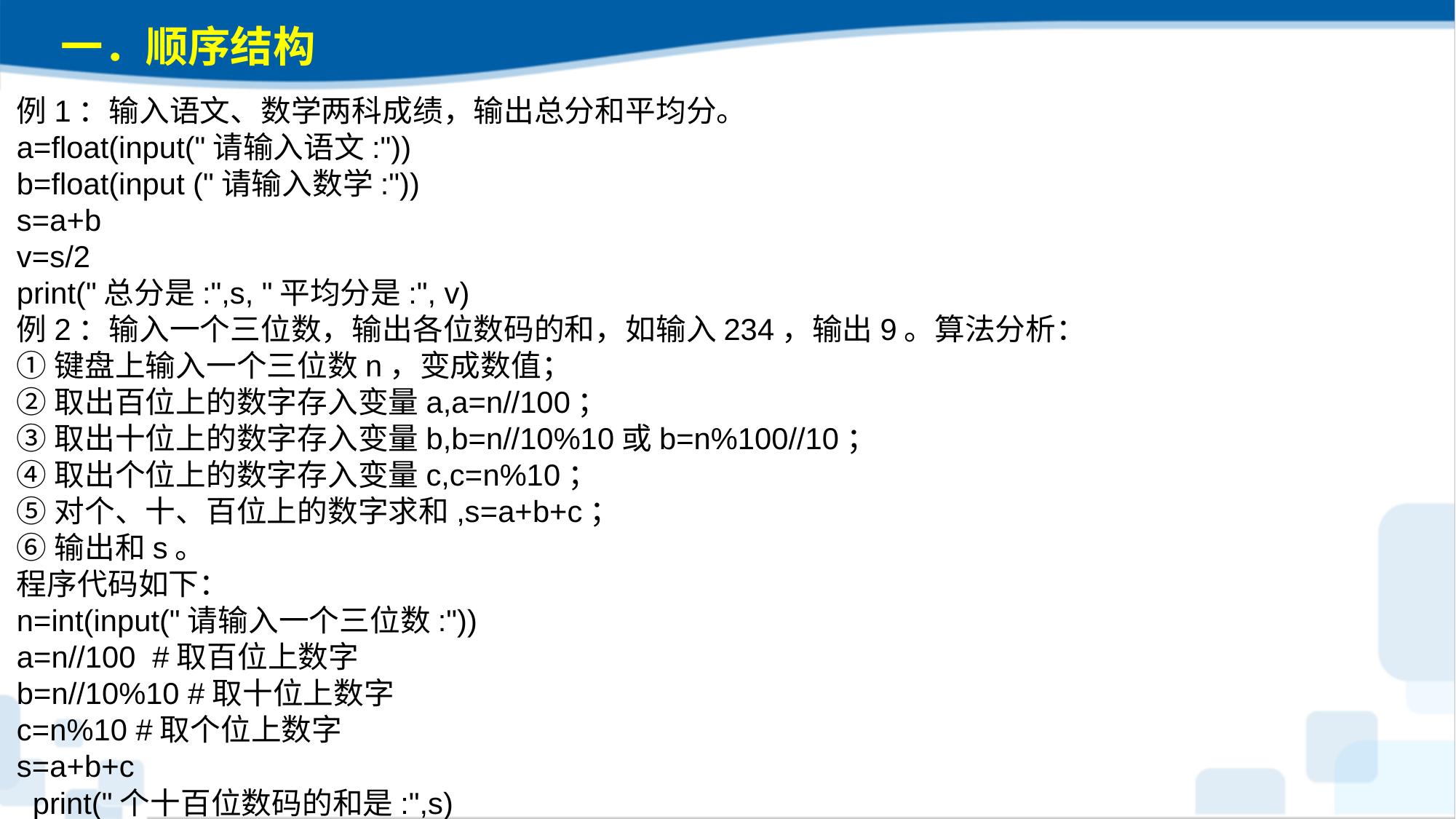

一．顺序结构
例1：输入语文、数学两科成绩，输出总分和平均分。a=float(input("请输入语文:"))b=float(input ("请输入数学:"))s=a+bv=s/2print("总分是:",s, "平均分是:", v) 例2：输入一个三位数，输出各位数码的和，如输入234，输出9。算法分析：①键盘上输入一个三位数n，变成数值；②取出百位上的数字存入变量a,a=n//100；③取出十位上的数字存入变量b,b=n//10%10或b=n%100//10； ④取出个位上的数字存入变量c,c=n%10；⑤对个、十、百位上的数字求和,s=a+b+c；⑥输出和s。程序代码如下：n=int(input("请输入一个三位数:"))a=n//100  #取百位上数字b=n//10%10 #取十位上数字c=n%10 #取个位上数字s=a+b+cprint("个十百位数码的和是:",s)